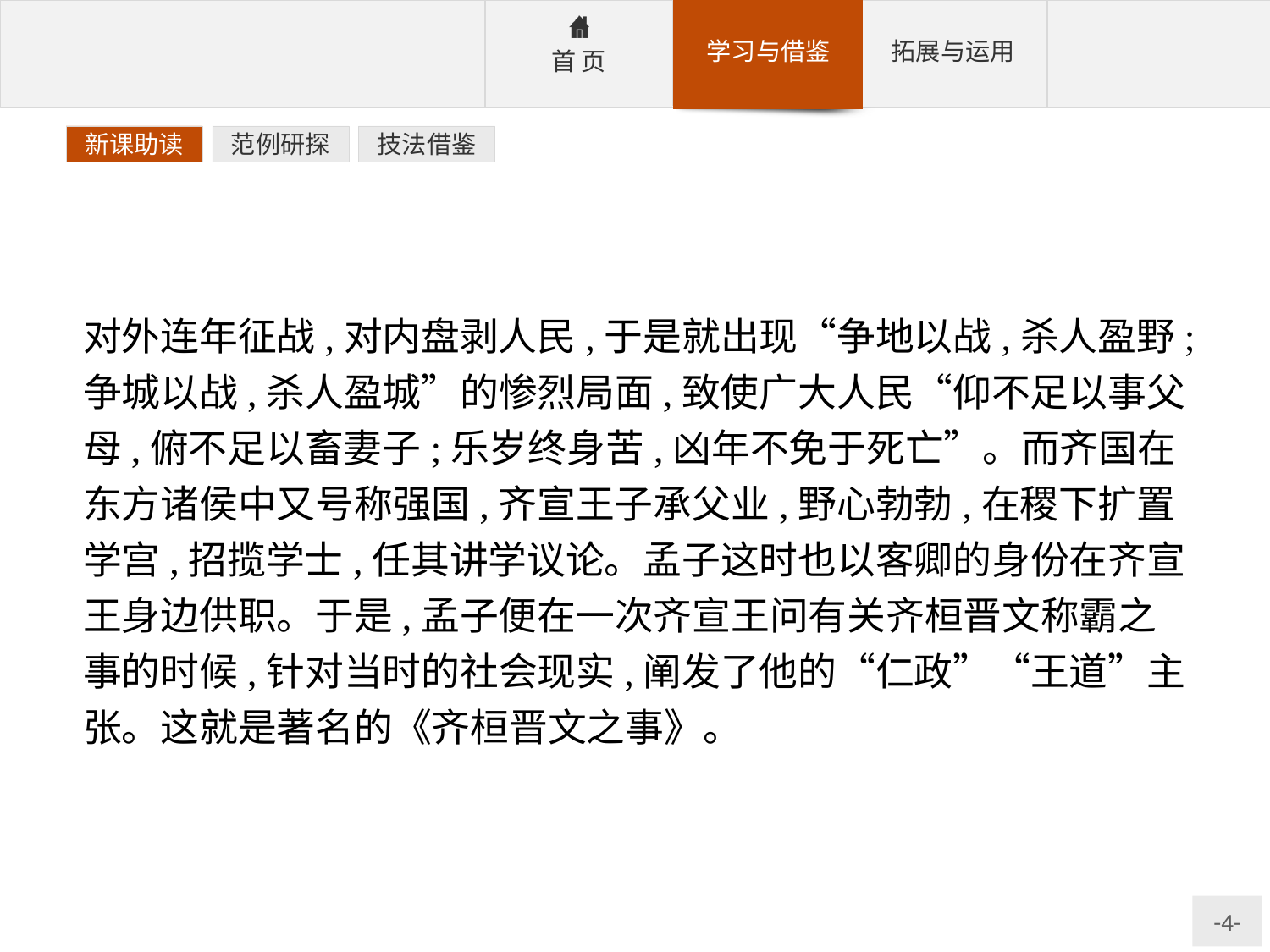

新课助读
范例研探
技法借鉴
对外连年征战,对内盘剥人民,于是就出现“争地以战,杀人盈野;争城以战,杀人盈城”的惨烈局面,致使广大人民“仰不足以事父母,俯不足以畜妻子;乐岁终身苦,凶年不免于死亡”。而齐国在东方诸侯中又号称强国,齐宣王子承父业,野心勃勃,在稷下扩置学宫,招揽学士,任其讲学议论。孟子这时也以客卿的身份在齐宣王身边供职。于是,孟子便在一次齐宣王问有关齐桓晋文称霸之事的时候,针对当时的社会现实,阐发了他的“仁政”“王道”主张。这就是著名的《齐桓晋文之事》。